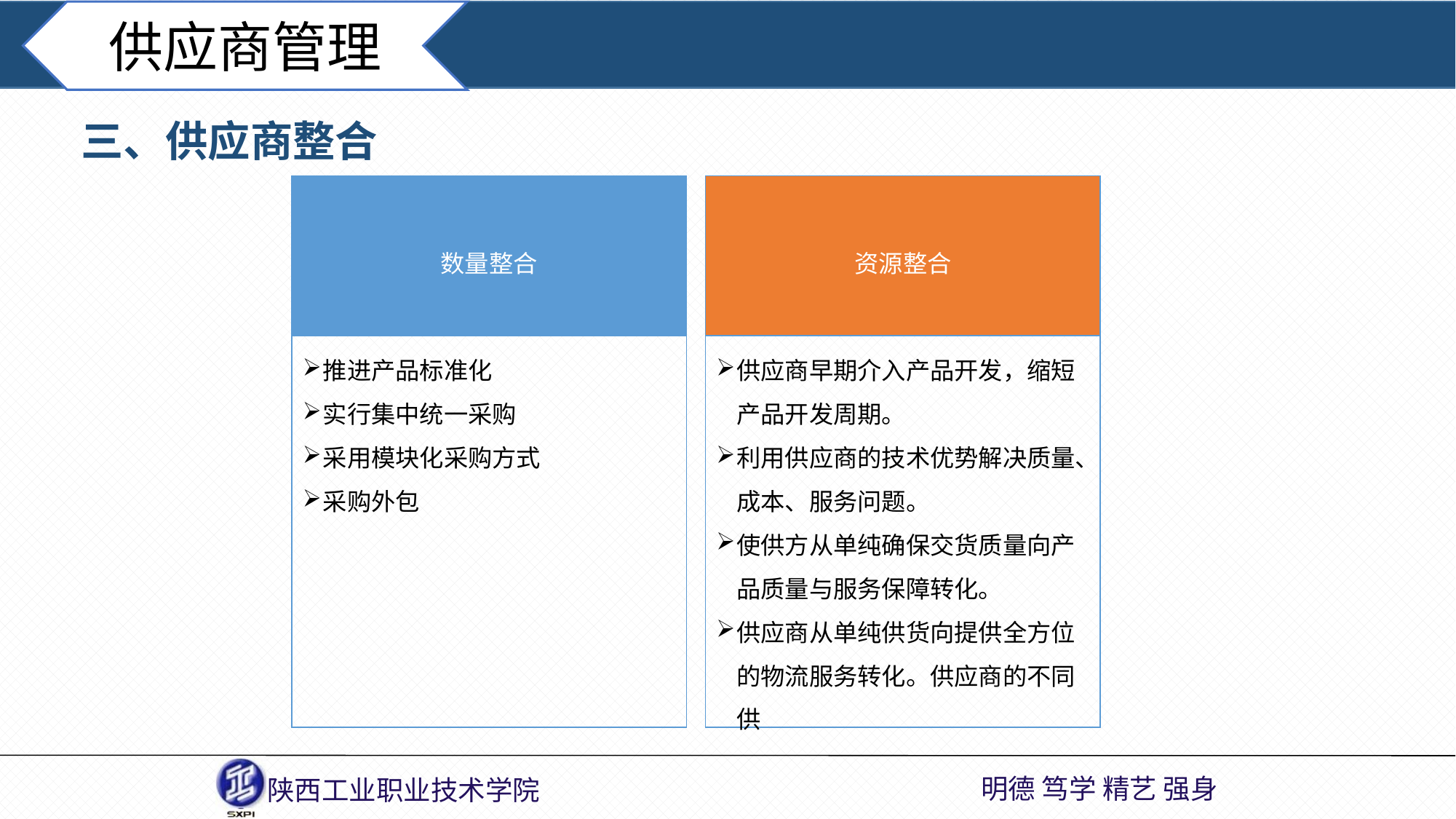

供应商管理
三、供应商整合
数量整合
资源整合
推进产品标准化
实行集中统一采购
采用模块化采购方式
采购外包
供应商早期介入产品开发，缩短产品开发周期。
利用供应商的技术优势解决质量、成本、服务问题。
使供方从单纯确保交货质量向产品质量与服务保障转化。
供应商从单纯供货向提供全方位的物流服务转化。供应商的不同供